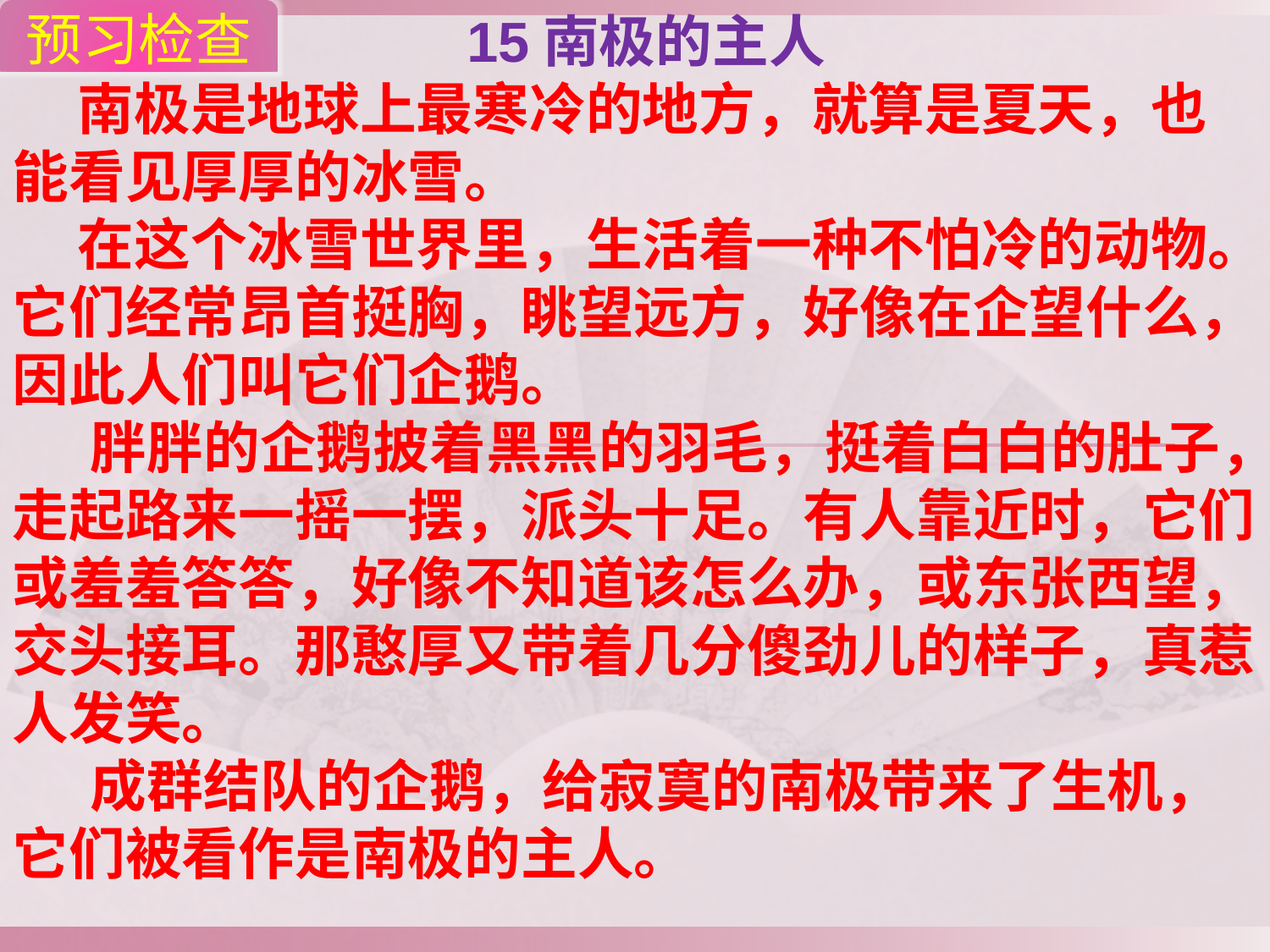

15南极的主人
    南极是地球上最寒冷的地方，就算是夏天，也能看见厚厚的冰雪。
    在这个冰雪世界里，生活着一种不怕冷的动物。它们经常昂首挺胸，眺望远方，好像在企望什么，因此人们叫它们企鹅。
     胖胖的企鹅披着黑黑的羽毛，挺着白白的肚子，走起路来一摇一摆，派头十足。有人靠近时，它们或羞羞答答，好像不知道该怎么办，或东张西望，交头接耳。那憨厚又带着几分傻劲儿的样子，真惹人发笑。
     成群结队的企鹅，给寂寞的南极带来了生机，它们被看作是南极的主人。
预习检查